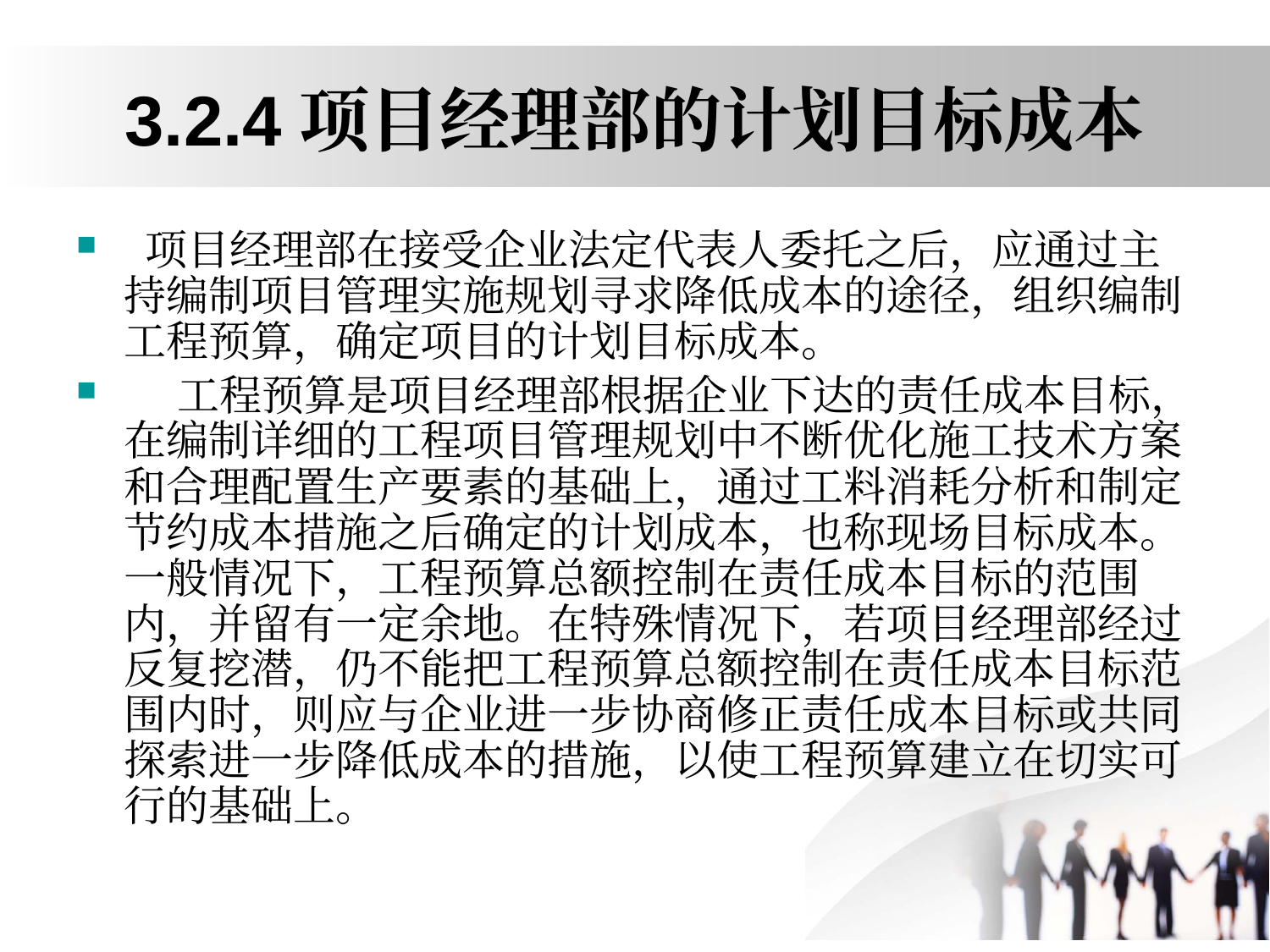

# 3.2.4项目经理部的计划目标成本
 项目经理部在接受企业法定代表人委托之后，应通过主持编制项目管理实施规划寻求降低成本的途径，组织编制工程预算，确定项目的计划目标成本。
    工程预算是项目经理部根据企业下达的责任成本目标，在编制详细的工程项目管理规划中不断优化施工技术方案和合理配置生产要素的基础上，通过工料消耗分析和制定节约成本措施之后确定的计划成本，也称现场目标成本。一般情况下，工程预算总额控制在责任成本目标的范围内，并留有一定余地。在特殊情况下，若项目经理部经过反复挖潜，仍不能把工程预算总额控制在责任成本目标范围内时，则应与企业进一步协商修正责任成本目标或共同探索进一步降低成本的措施，以使工程预算建立在切实可行的基础上。